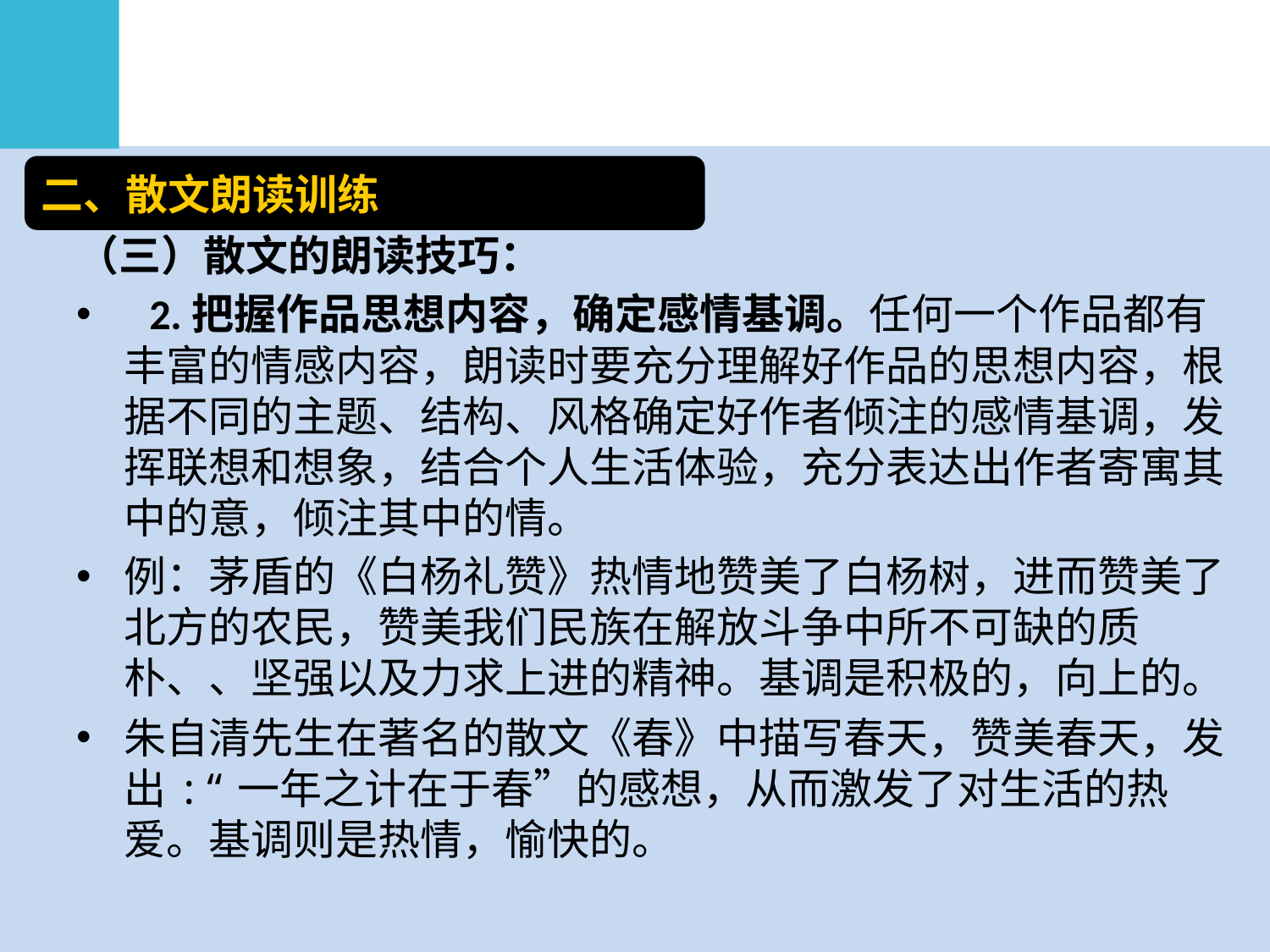

#

二、散文朗读训练

（三）散文的朗读技巧：
 2.把握作品思想内容，确定感情基调。任何一个作品都有丰富的情感内容，朗读时要充分理解好作品的思想内容，根据不同的主题、结构、风格确定好作者倾注的感情基调，发挥联想和想象，结合个人生活体验，充分表达出作者寄寓其中的意，倾注其中的情。
例：茅盾的《白杨礼赞》热情地赞美了白杨树，进而赞美了北方的农民，赞美我们民族在解放斗争中所不可缺的质朴、、坚强以及力求上进的精神。基调是积极的，向上的。
朱自清先生在著名的散文《春》中描写春天，赞美春天，发出:“一年之计在于春”的感想，从而激发了对生活的热爱。基调则是热情，愉快的。